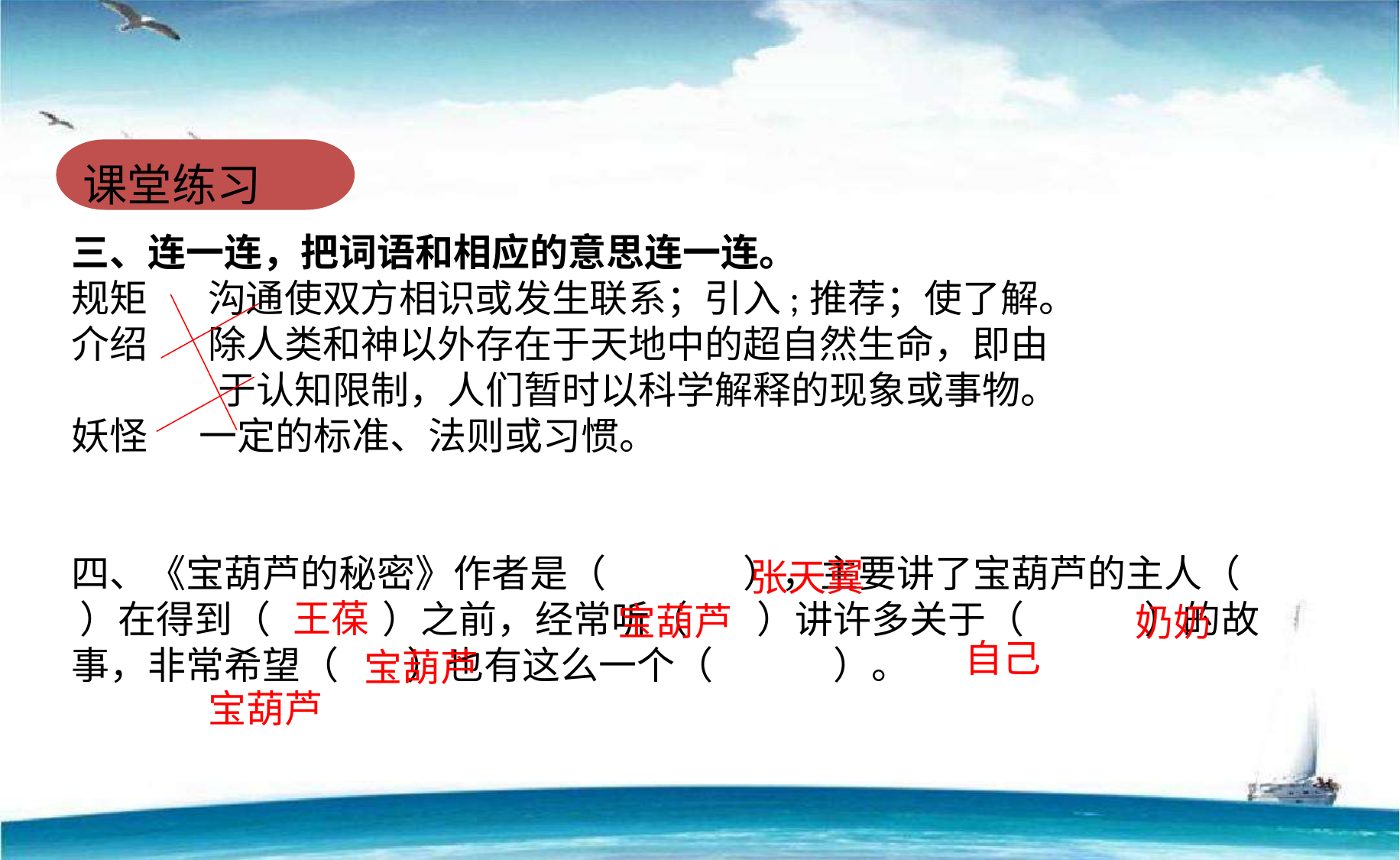

课堂练习
三、连一连，把词语和相应的意思连一连。
规矩       沟通使双方相识或发生联系；引入;推荐；使了解。
介绍       除人类和神以外存在于天地中的超自然生命，即由
                于认知限制，人们暂时以科学解释的现象或事物。
妖怪      一定的标准、法则或习惯。

四、《宝葫芦的秘密》作者是（                ），主要讲了宝葫芦的主人（        ）在得到（             ）之前，经常听（        ）讲许多关于（              ）的故事，非常希望（        ）也有这么一个（              ）。
张天翼
王葆
宝葫芦
 奶奶
自己
宝葫芦
宝葫芦